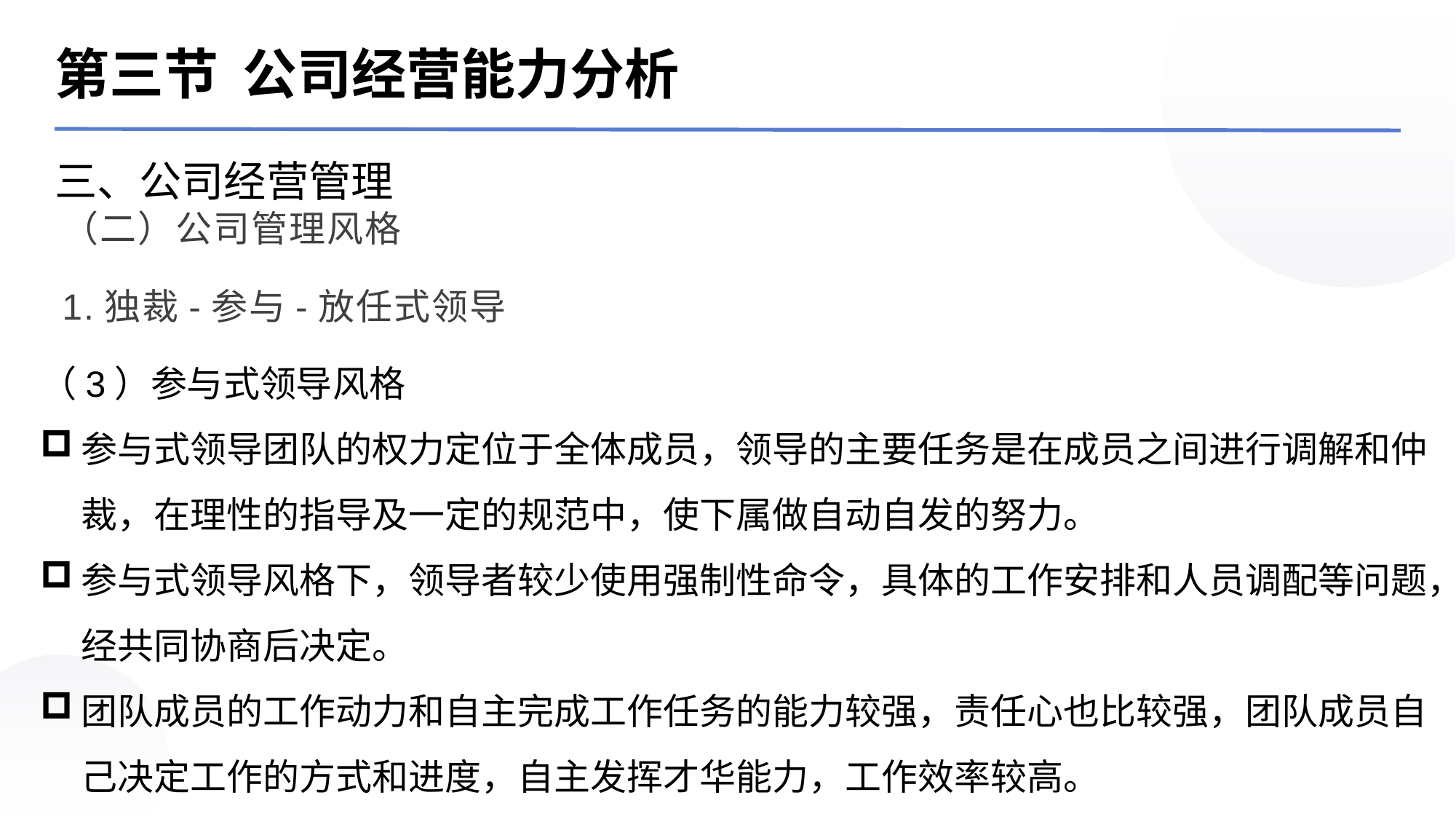

第三节  公司经营能力分析
三、公司经营管理
（二）公司管理风格
1.独裁-参与-放任式领导
（3）参与式领导风格
参与式领导团队的权力定位于全体成员，领导的主要任务是在成员之间进行调解和仲裁，在理性的指导及一定的规范中，使下属做自动自发的努力。
参与式领导风格下，领导者较少使用强制性命令，具体的工作安排和人员调配等问题，经共同协商后决定。
团队成员的工作动力和自主完成工作任务的能力较强，责任心也比较强，团队成员自己决定工作的方式和进度，自主发挥才华能力，工作效率较高。

58